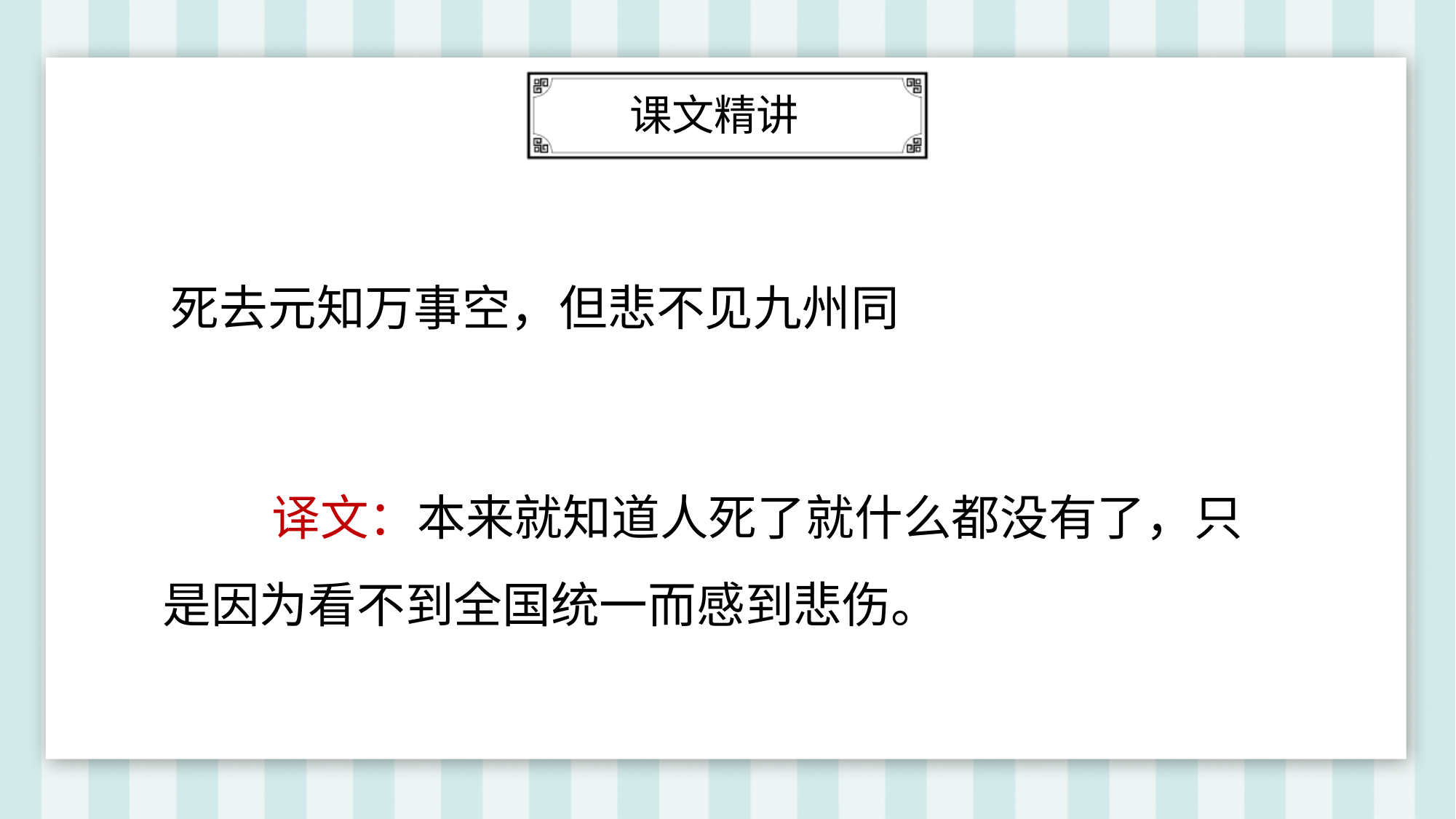

课文精讲
死去元知万事空，但悲不见九州同
	译文：本来就知道人死了就什么都没有了，只是因为看不到全国统一而感到悲伤。